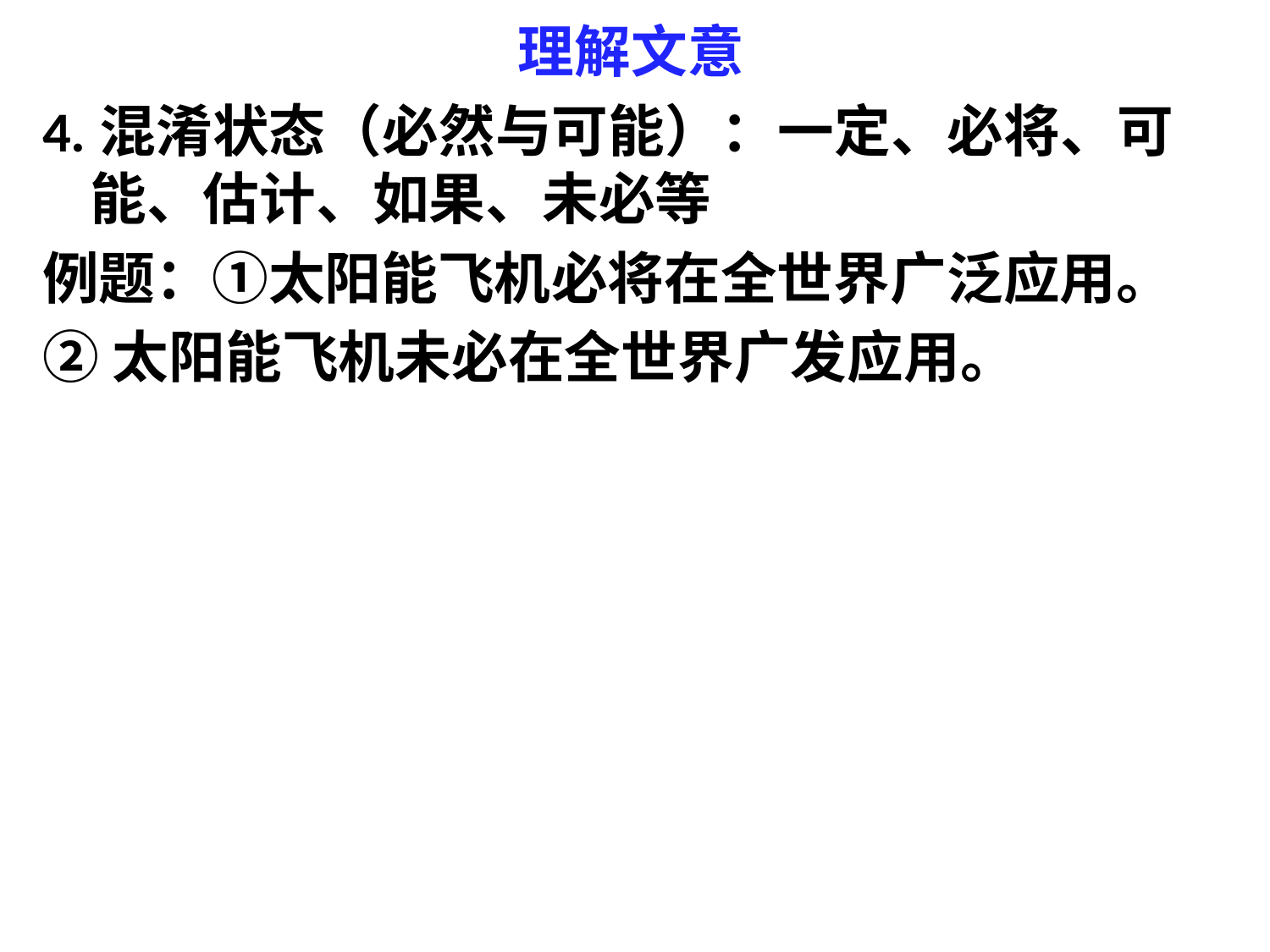

# 理解文意
4.混淆状态（必然与可能）：一定、必将、可能、估计、如果、未必等
例题：①太阳能飞机必将在全世界广泛应用。
②太阳能飞机未必在全世界广发应用。